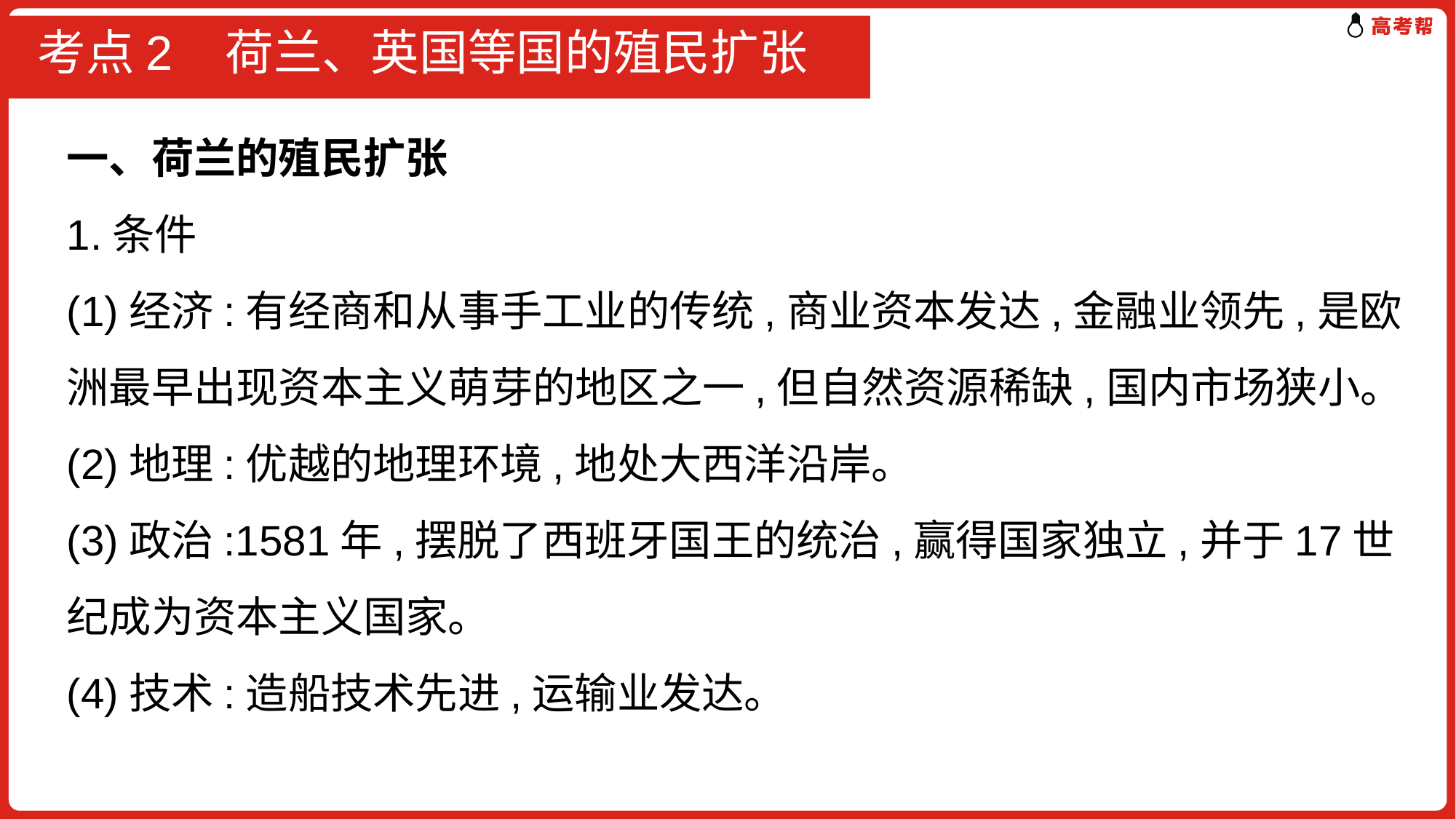

# 考点2   荷兰、英国等国的殖民扩张
一、荷兰的殖民扩张
1.条件
(1)经济:有经商和从事手工业的传统,商业资本发达,金融业领先,是欧洲最早出现资本主义萌芽的地区之一,但自然资源稀缺,国内市场狭小。
(2)地理:优越的地理环境,地处大西洋沿岸。
(3)政治:1581年,摆脱了西班牙国王的统治,赢得国家独立,并于17世纪成为资本主义国家。
(4)技术:造船技术先进,运输业发达。